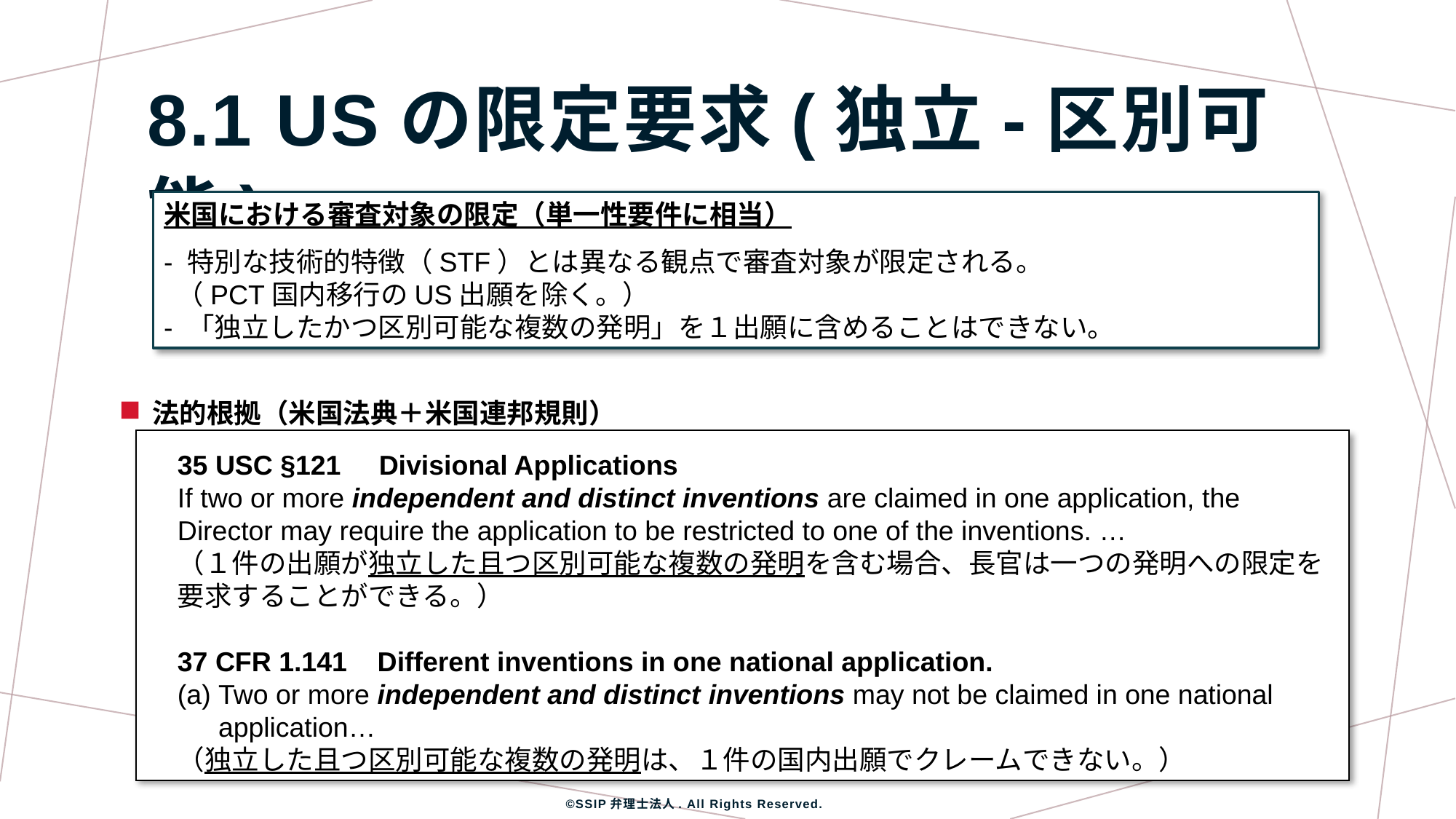

8.1 USの限定要求(独立-区別可能)
米国における審査対象の限定（単一性要件に相当）

- 特別な技術的特徴（STF）とは異なる観点で審査対象が限定される。
 （PCT国内移行のUS出願を除く。）
- 「独立したかつ区別可能な複数の発明」を１出願に含めることはできない。
法的根拠（米国法典＋米国連邦規則）

35 USC §121     Divisional Applications
If two or more independent and distinct inventions are claimed in one application, the Director may require the application to be restricted to one of the inventions. …
（１件の出願が独立した且つ区別可能な複数の発明を含む場合、長官は一つの発明への限定を要求することができる。）

37 CFR 1.141    Different inventions in one national application.
Two or more independent and distinct inventions may not be claimed in one national application…
（独立した且つ区別可能な複数の発明は、１件の国内出願でクレームできない。）

©SSIP弁理士法人. All Rights Reserved.